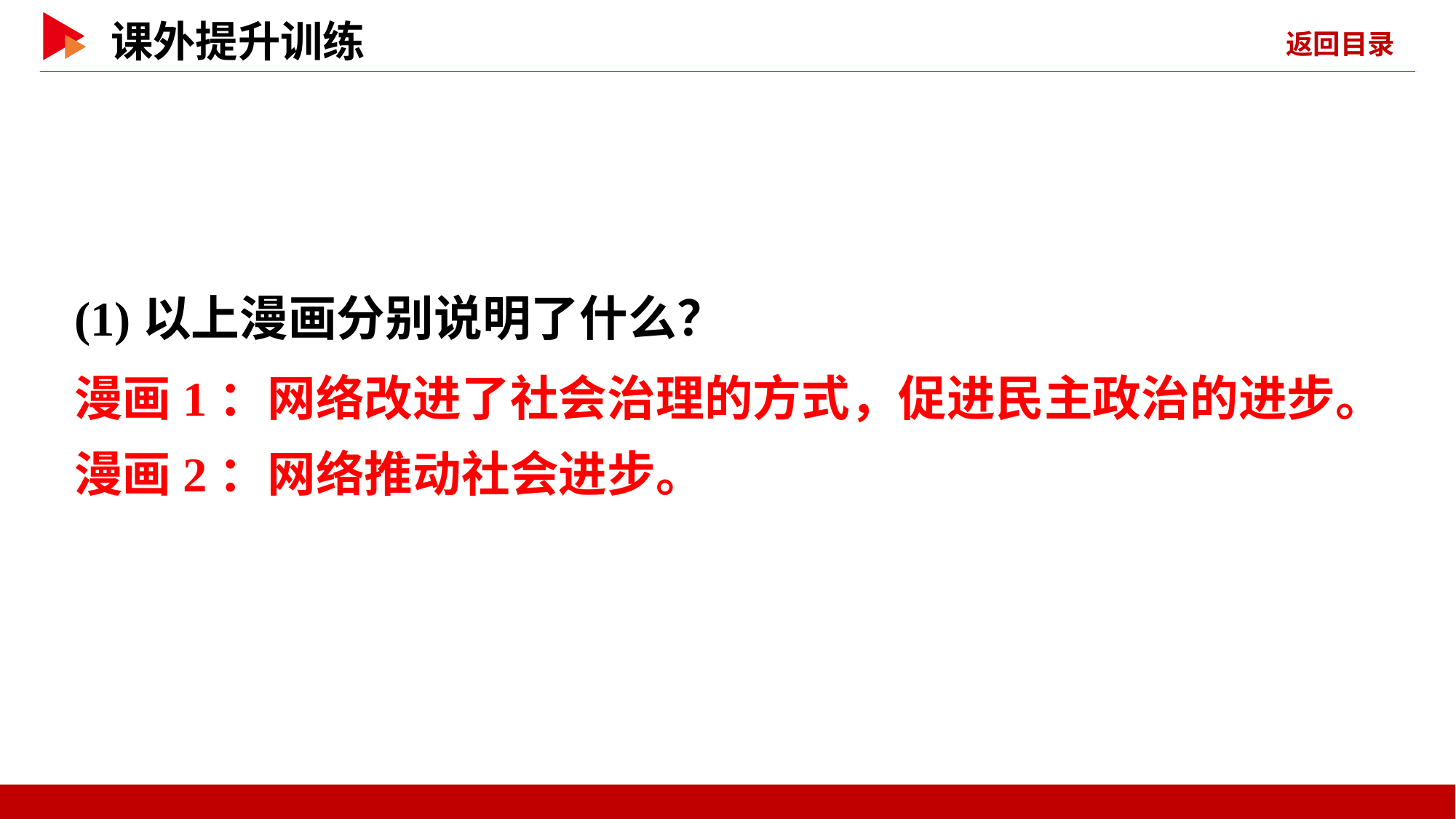

(1)以上漫画分别说明了什么？
漫画1：网络改进了社会治理的方式，促进民主政治的进步。漫画2：网络推动社会进步。